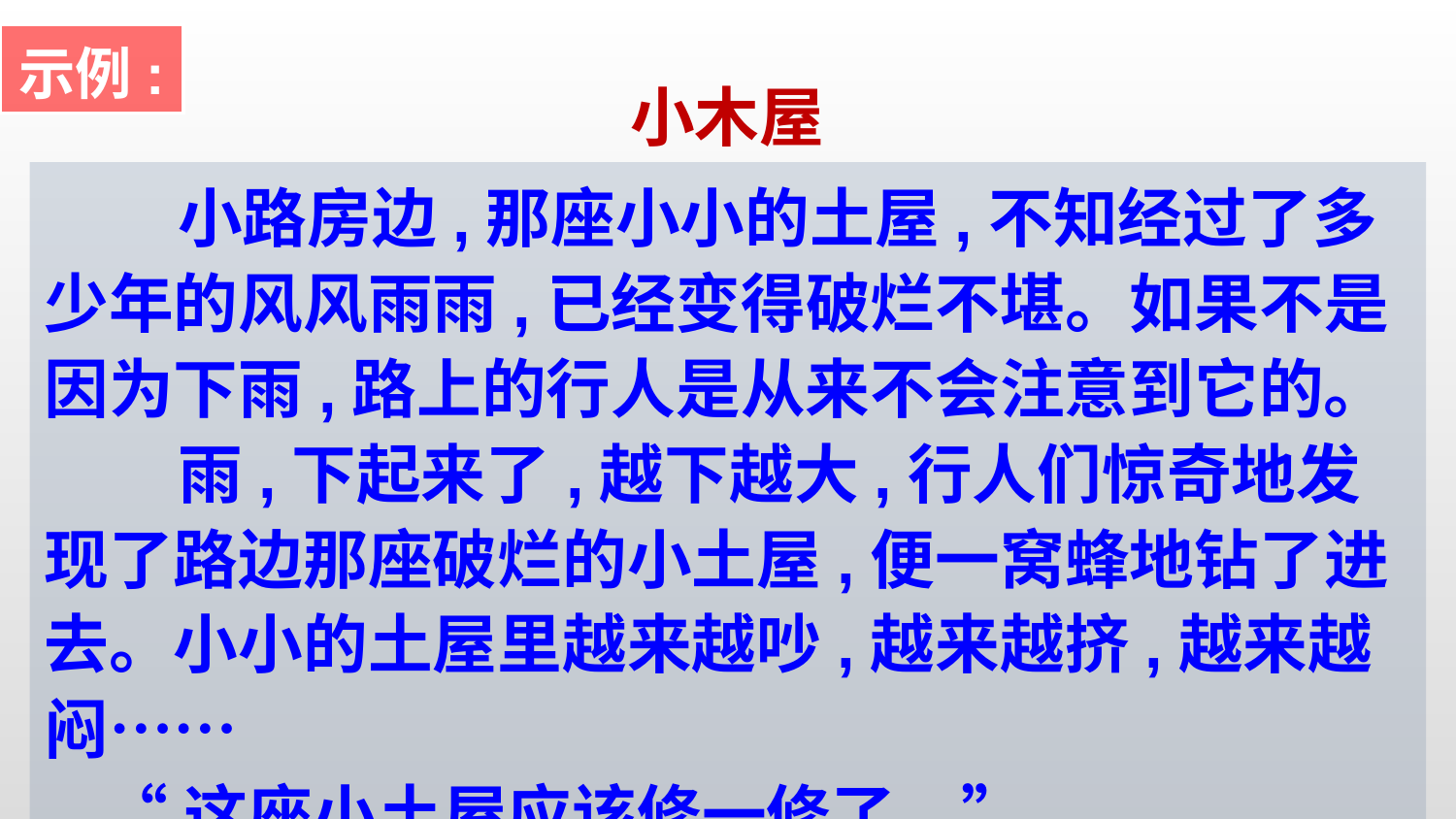

示例:
小木屋
        小路房边,那座小小的土屋,不知经过了多少年的风风雨雨,已经变得破烂不堪。如果不是因为下雨,路上的行人是从来不会注意到它的。
        雨,下起来了,越下越大,行人们惊奇地发现了路边那座破烂的小土屋,便一窝蜂地钻了进去。小小的土屋里越来越吵,越来越挤,越来越闷……
    “这座小土屋应该修一修了。”